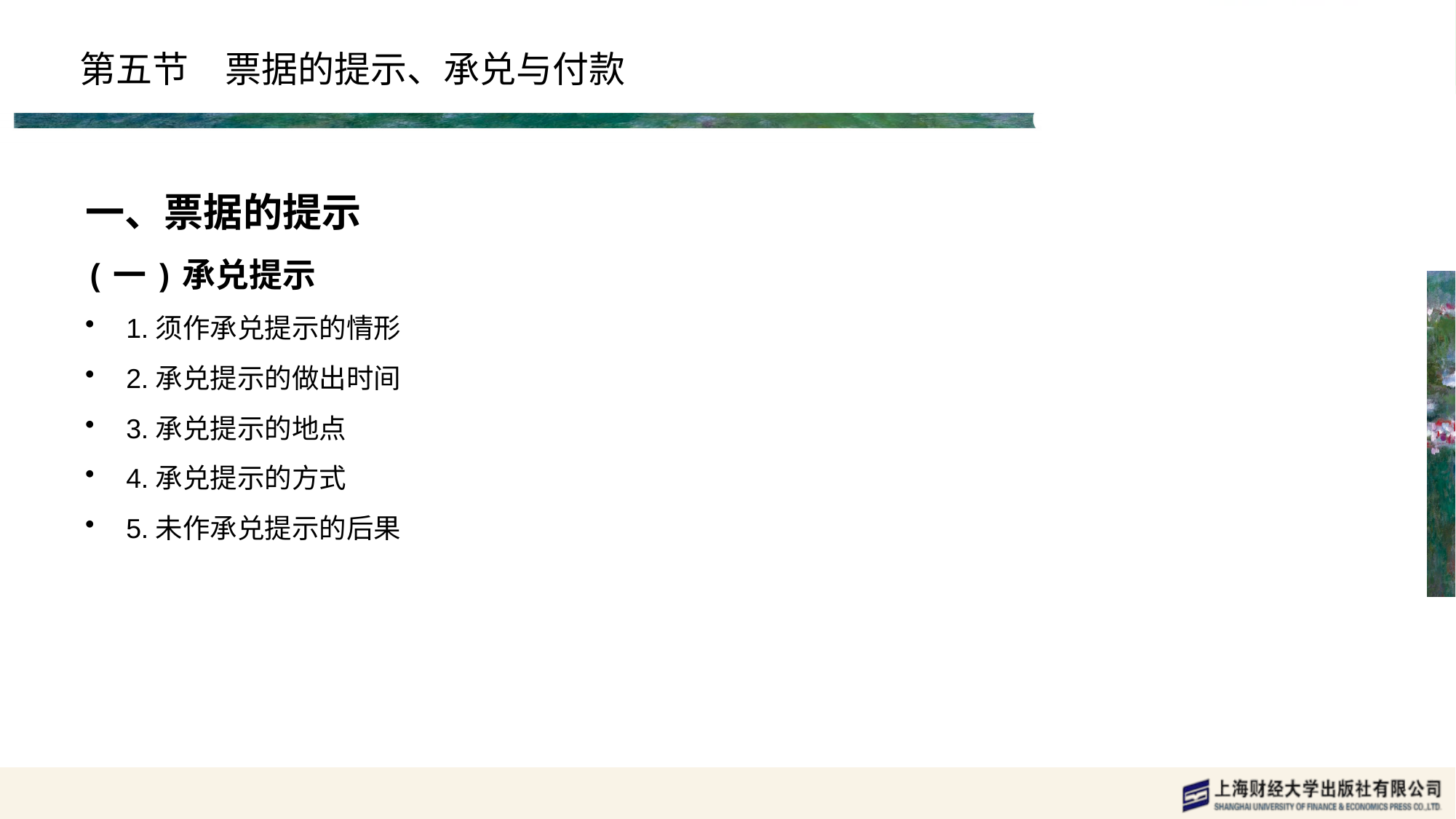

# 第五节　票据的提示、承兑与付款
一、票据的提示
(一)承兑提示
1.须作承兑提示的情形
2.承兑提示的做出时间
3.承兑提示的地点
4.承兑提示的方式
5.未作承兑提示的后果